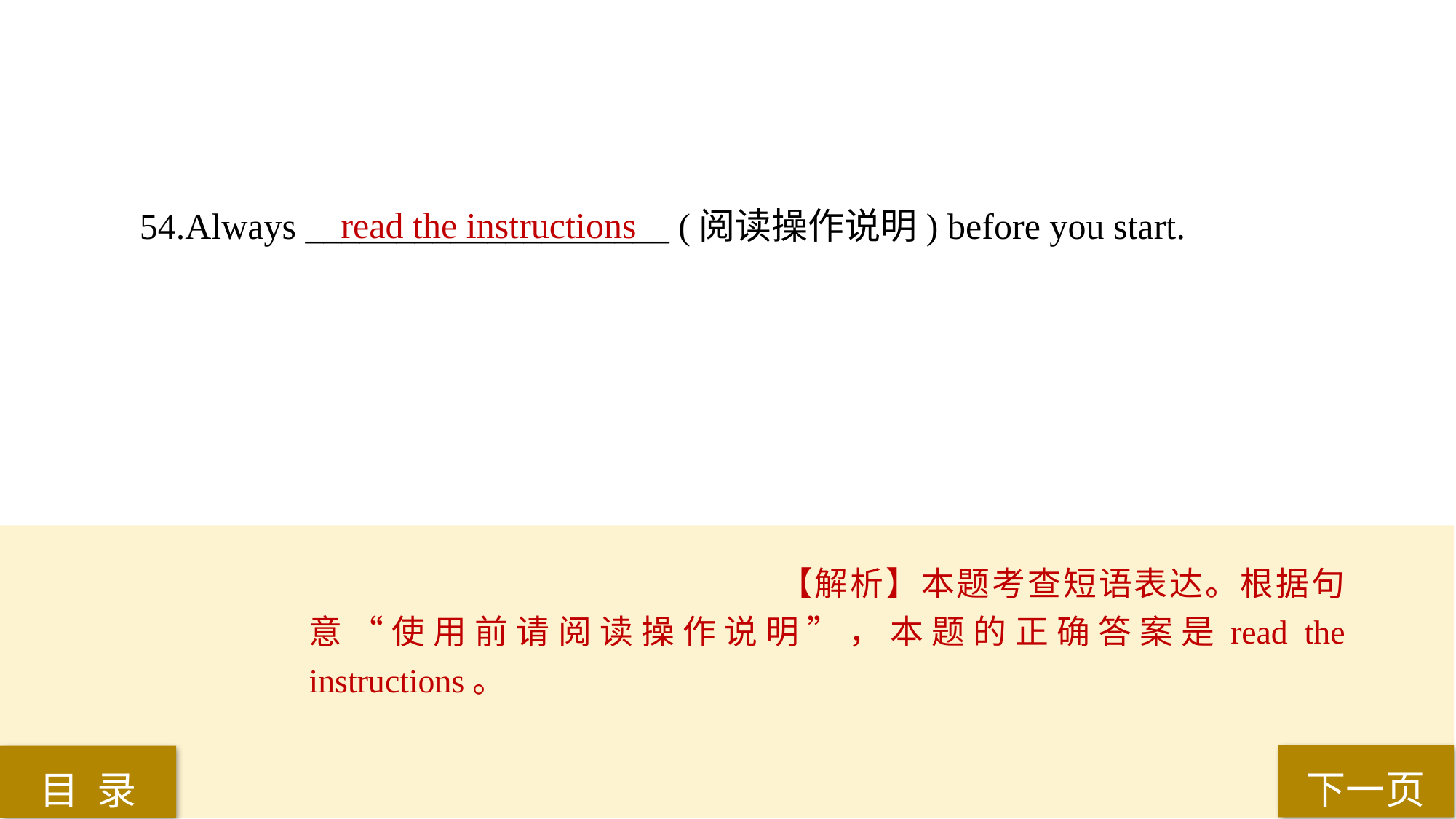

54.Always ____________________ (阅读操作说明) before you start.
read the instructions
【解析】本题考查短语表达。根据句意“使用前请阅读操作说明”，本题的正确答案是read the instructions。